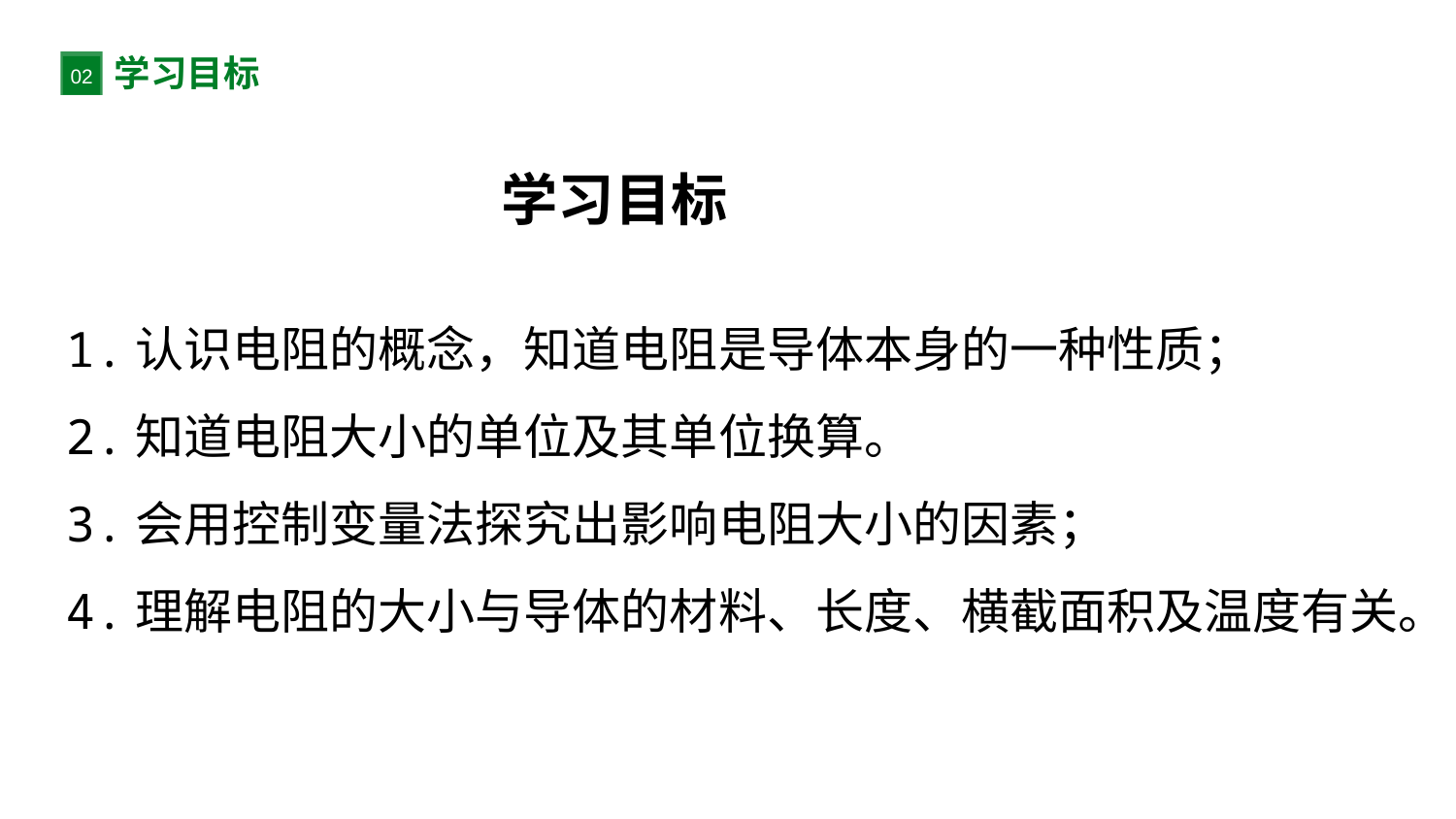

学习目标

02
学习目标
1.认识电阻的概念，知道电阻是导体本身的一种性质；
2.知道电阻大小的单位及其单位换算。
3.会用控制变量法探究出影响电阻大小的因素；
4.理解电阻的大小与导体的材料、长度、横截面积及温度有关。